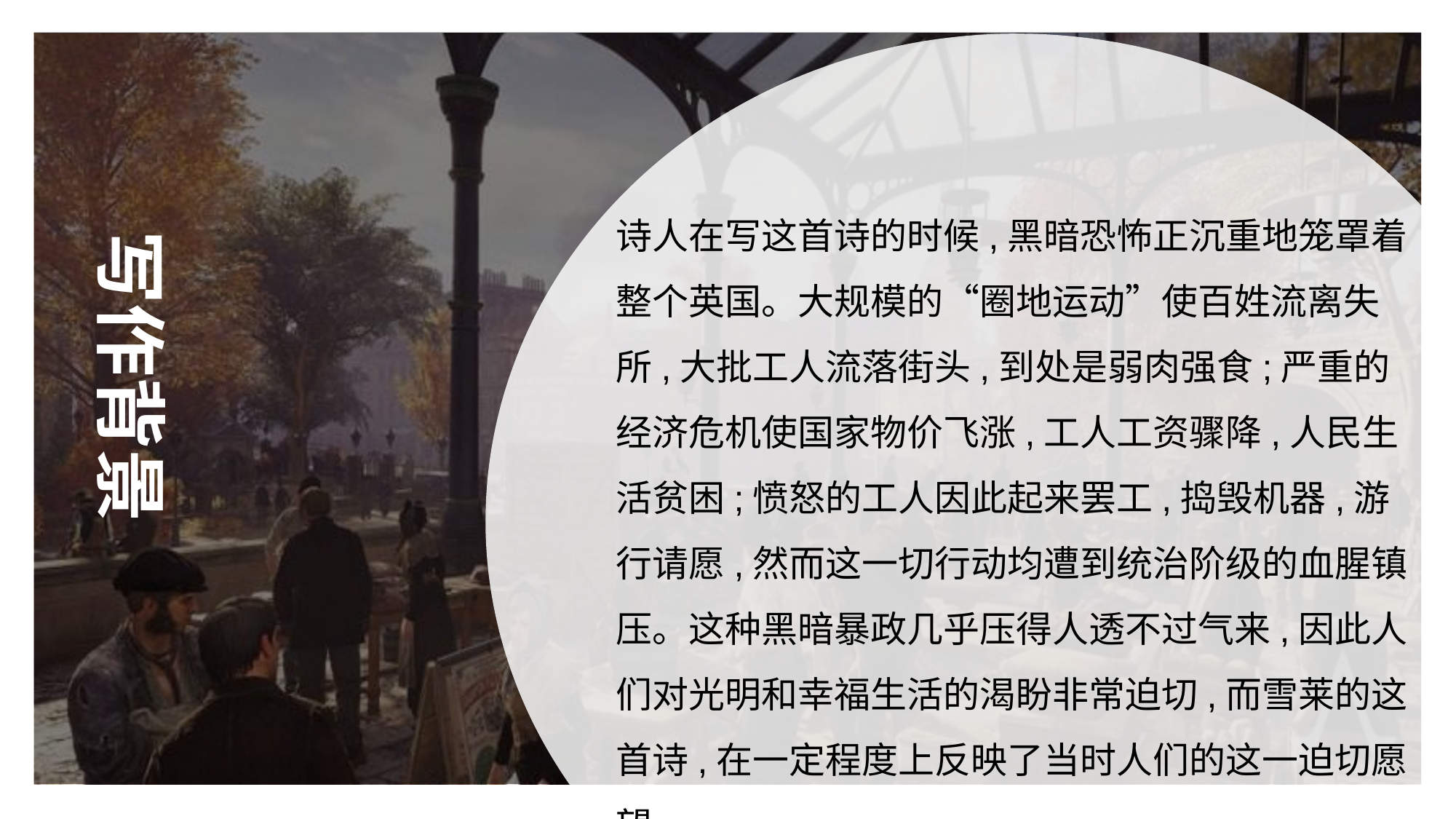

写作背景

诗人在写这首诗的时候,黑暗恐怖正沉重地笼罩着整个英国。大规模的“圈地运动”使百姓流离失所,大批工人流落街头,到处是弱肉强食;严重的经济危机使国家物价飞涨,工人工资骤降,人民生活贫困;愤怒的工人因此起来罢工,捣毁机器,游行请愿,然而这一切行动均遭到统治阶级的血腥镇压。这种黑暗暴政几乎压得人透不过气来,因此人们对光明和幸福生活的渴盼非常迫切,而雪莱的这首诗,在一定程度上反映了当时人们的这一迫切愿望。